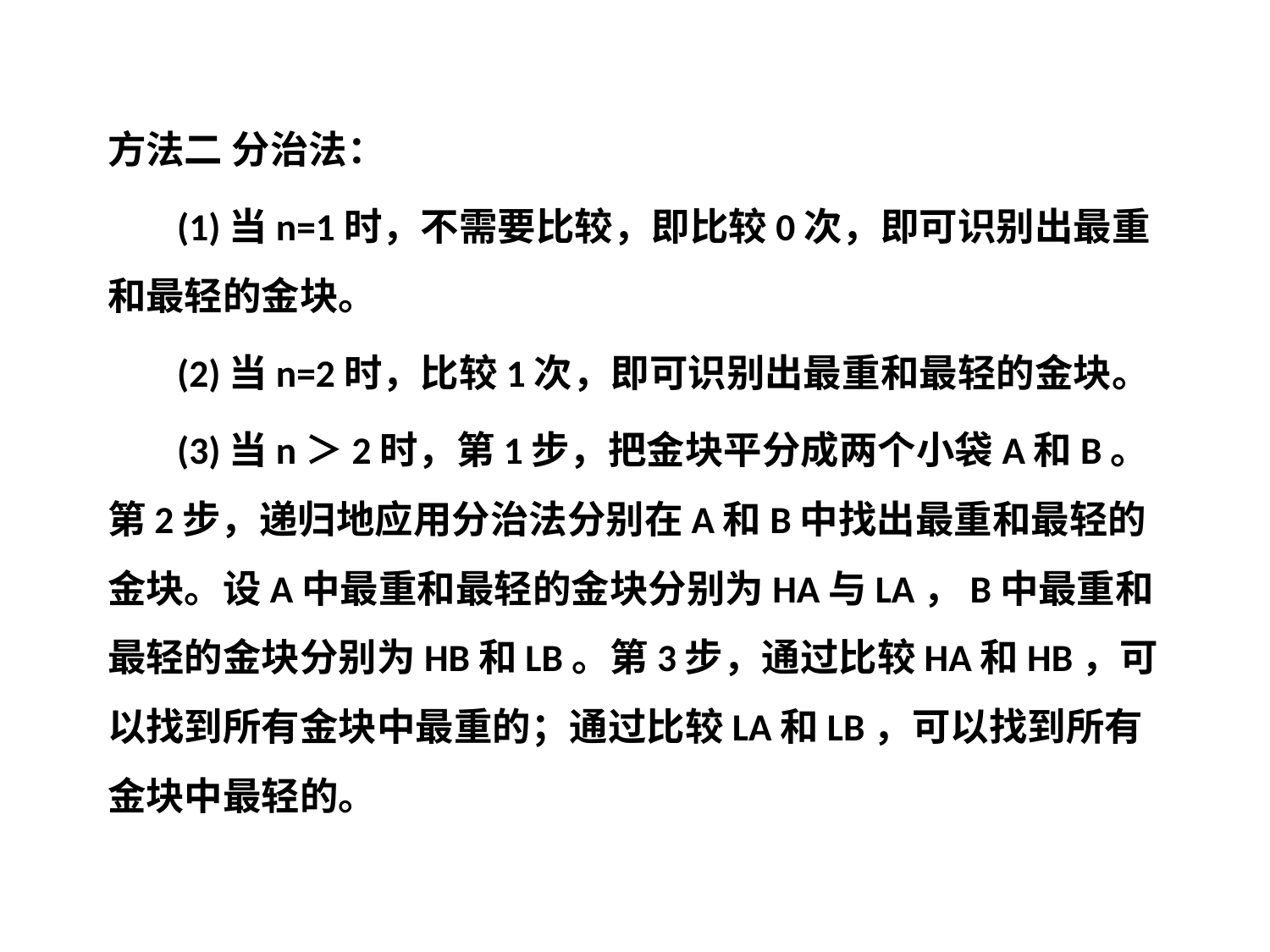

方法二 分治法：
        (1)当n=1时，不需要比较，即比较0次，即可识别出最重和最轻的金块。
        (2)当n=2时，比较1次，即可识别出最重和最轻的金块。
        (3)当n＞2时，第1步，把金块平分成两个小袋A和B。第2步，递归地应用分治法分别在A和B中找出最重和最轻的金块。设A中最重和最轻的金块分别为HA与LA，B中最重和最轻的金块分别为HB和LB。第3步，通过比较HA和HB，可以找到所有金块中最重的；通过比较LA和LB，可以找到所有金块中最轻的。